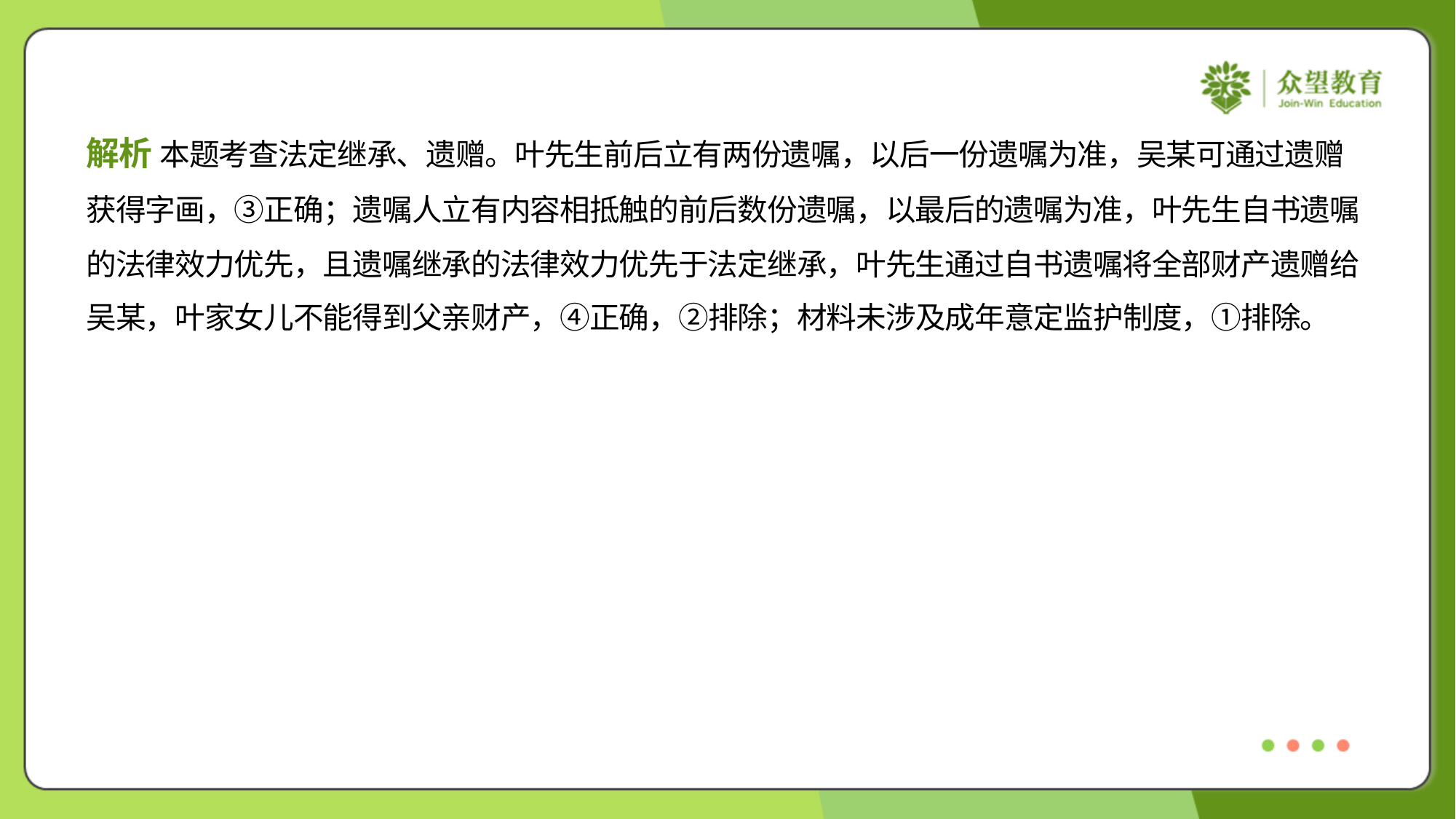

解析 本题考查法定继承、遗赠。叶先生前后立有两份遗嘱，以后一份遗嘱为准，吴某可通过遗赠
获得字画，③正确；遗嘱人立有内容相抵触的前后数份遗嘱，以最后的遗嘱为准，叶先生自书遗嘱
的法律效力优先，且遗嘱继承的法律效力优先于法定继承，叶先生通过自书遗嘱将全部财产遗赠给
吴某，叶家女儿不能得到父亲财产，④正确，②排除；材料未涉及成年意定监护制度，①排除。